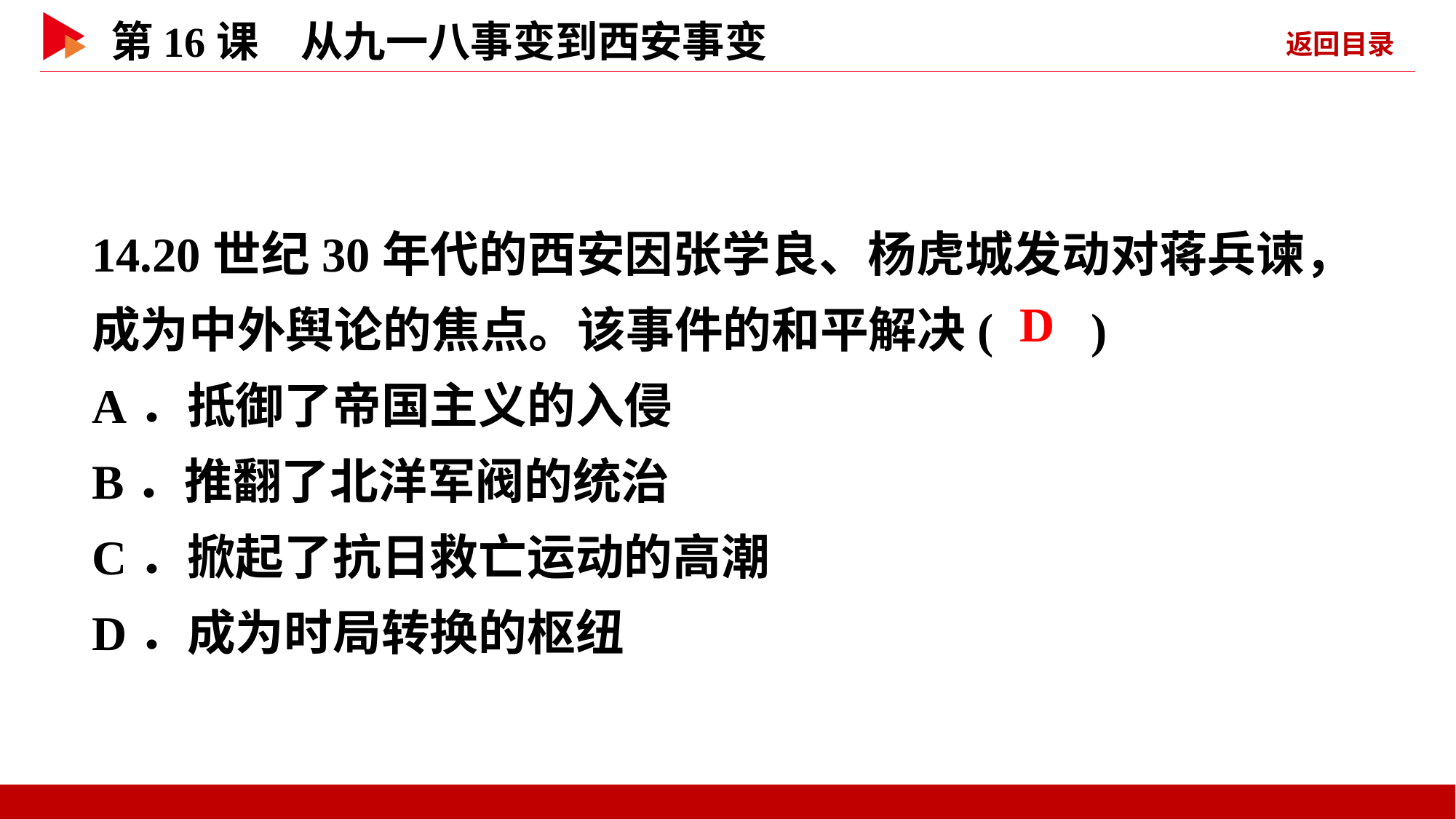

14.20世纪30年代的西安因张学良、杨虎城发动对蒋兵谏，成为中外舆论的焦点。该事件的和平解决(        )
A．抵御了帝国主义的入侵
B．推翻了北洋军阀的统治
C．掀起了抗日救亡运动的高潮
D．成为时局转换的枢纽
   D